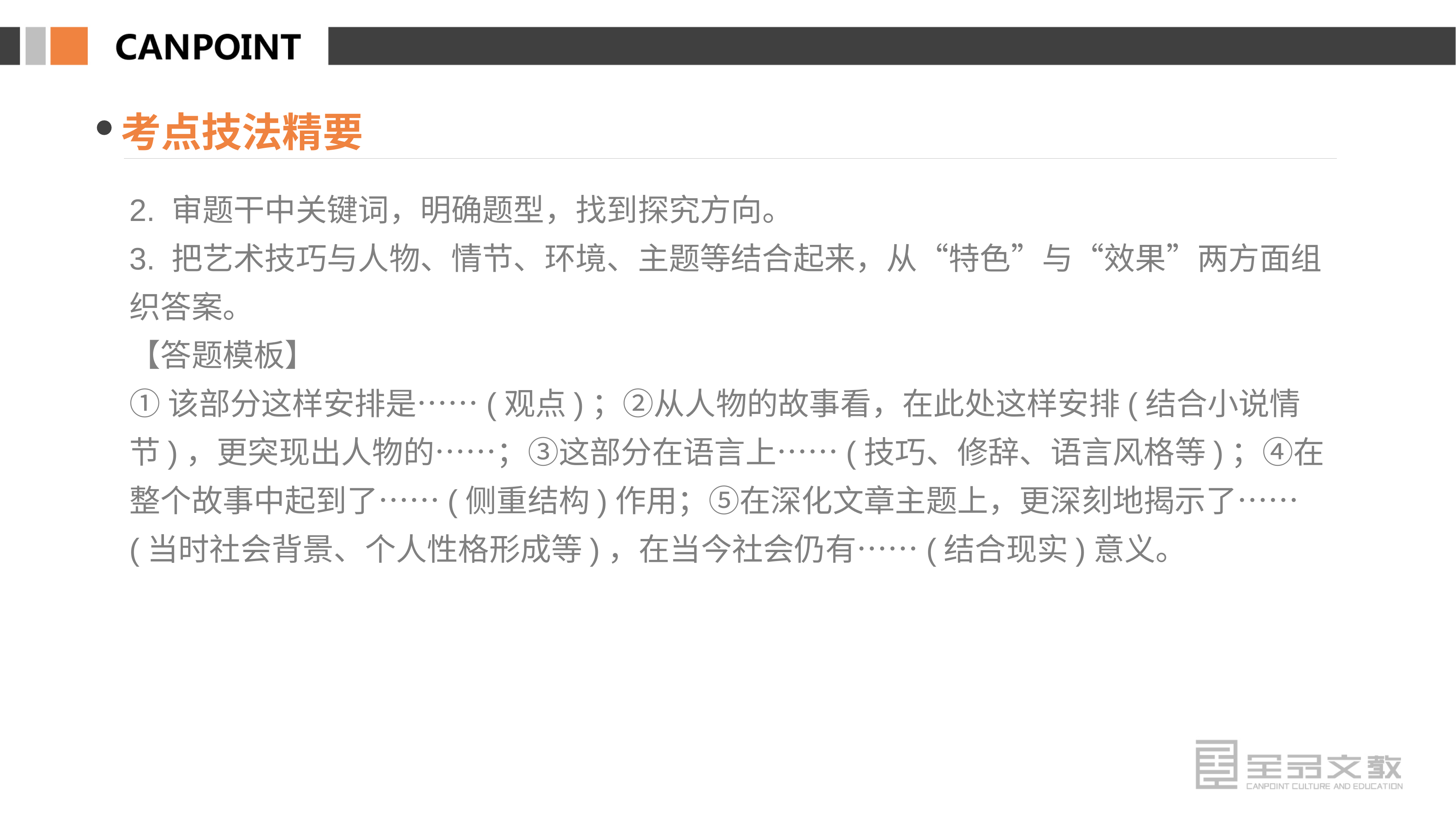

考点技法精要

2. 审题干中关键词，明确题型，找到探究方向。
3. 把艺术技巧与人物、情节、环境、主题等结合起来，从“特色”与“效果”两方面组织答案。
【答题模板】
①该部分这样安排是……(观点)；②从人物的故事看，在此处这样安排(结合小说情节)，更突现出人物的……；③这部分在语言上……(技巧、修辞、语言风格等)；④在整个故事中起到了……(侧重结构)作用；⑤在深化文章主题上，更深刻地揭示了……(当时社会背景、个人性格形成等)，在当今社会仍有……(结合现实)意义。